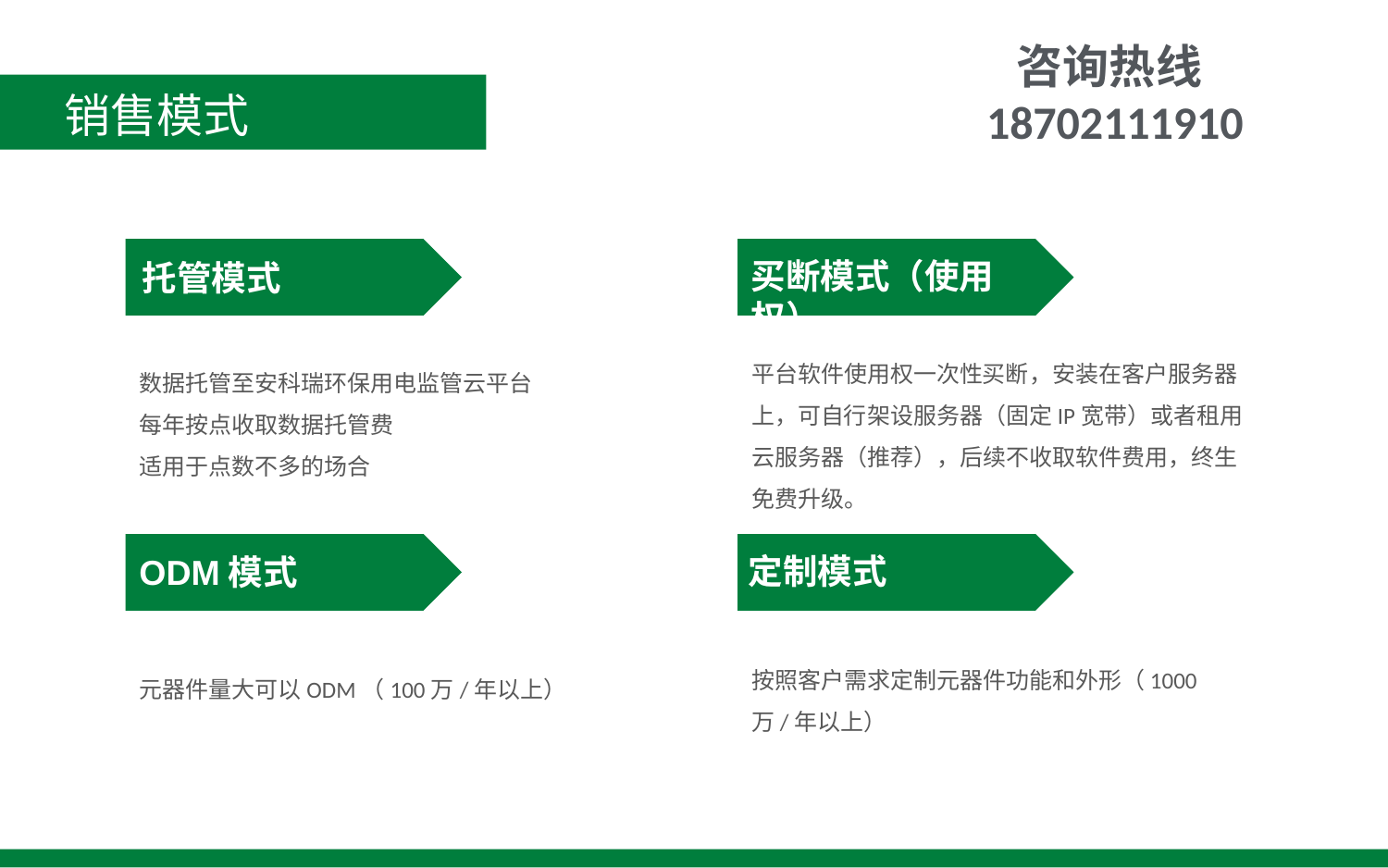

咨询热线18702111910

销售模式

买断模式（使用权）
托管模式
平台软件使用权一次性买断，安装在客户服务器上，可自行架设服务器（固定IP宽带）或者租用云服务器（推荐），后续不收取软件费用，终生免费升级。
数据托管至安科瑞环保用电监管云平台
每年按点收取数据托管费
适用于点数不多的场合

定制模式
ODM模式
按照客户需求定制元器件功能和外形（1000万/年以上）
元器件量大可以ODM（100万/年以上）